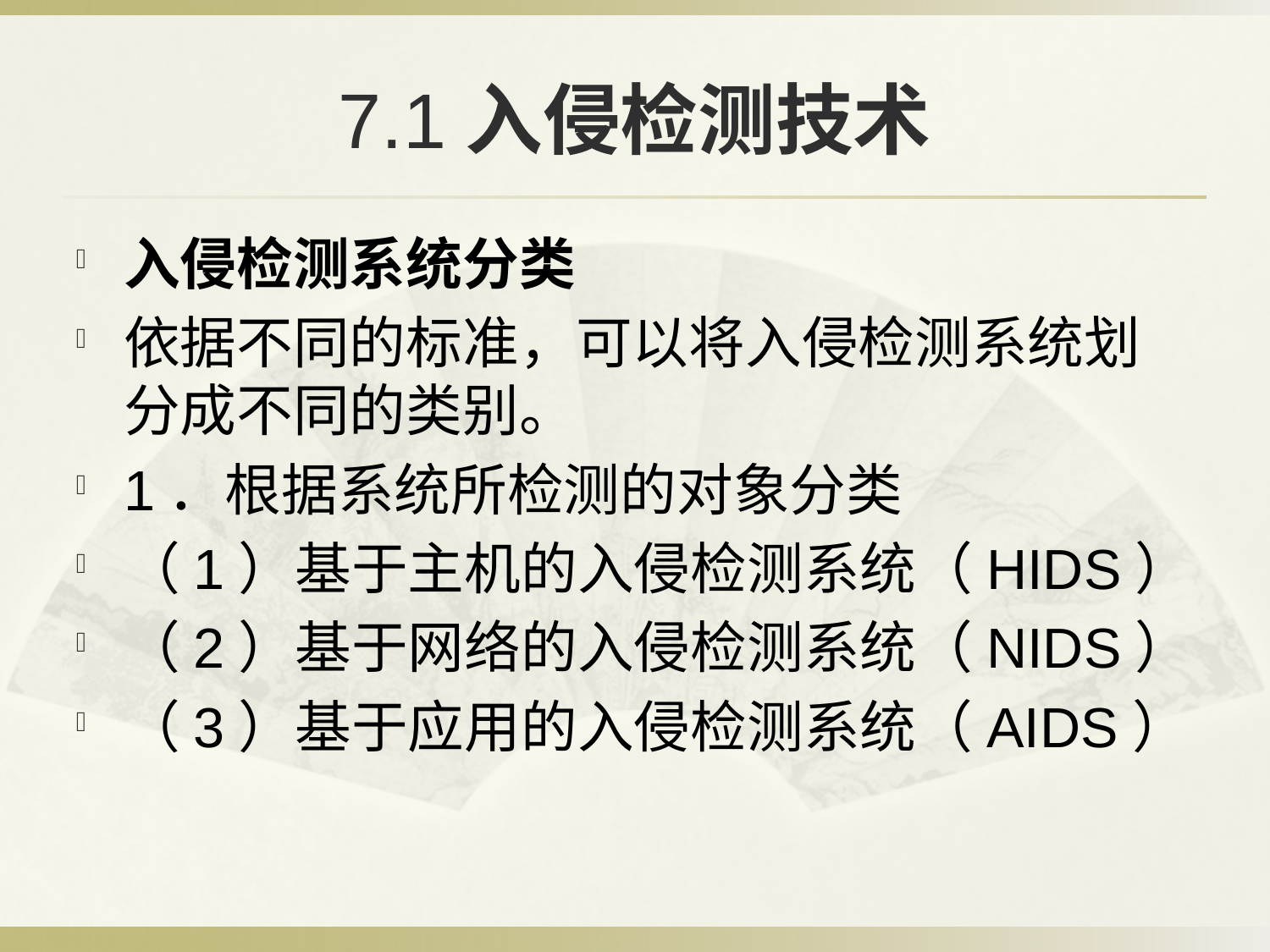

# 7.1入侵检测技术
入侵检测系统分类
依据不同的标准，可以将入侵检测系统划分成不同的类别。
1．根据系统所检测的对象分类
（1）基于主机的入侵检测系统（HIDS）
（2）基于网络的入侵检测系统（NIDS）
（3）基于应用的入侵检测系统（AIDS）